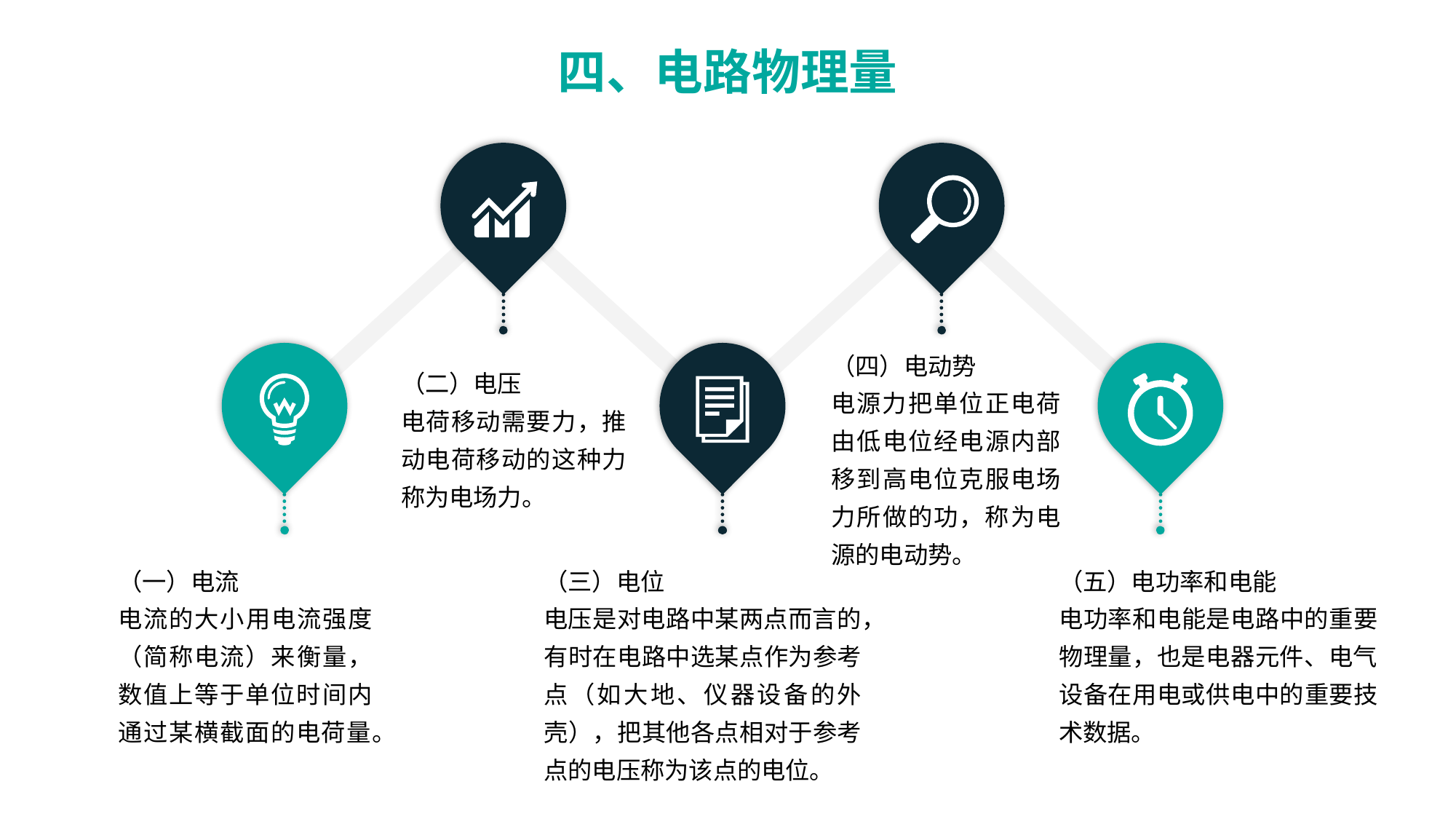

四、电路物理量

（四）电动势
电源力把单位正电荷由低电位经电源内部移到高电位克服电场力所做的功，称为电源的电动势。

（二）电压
电荷移动需要力，推动电荷移动的这种力称为电场力。

（一）电流
电流的大小用电流强度（简称电流）来衡量，数值上等于单位时间内通过某横截面的电荷量。
（三）电位
电压是对电路中某两点而言的，有时在电路中选某点作为参考点（如大地、仪器设备的外壳），把其他各点相对于参考点的电压称为该点的电位。
（五）电功率和电能
电功率和电能是电路中的重要物理量，也是电器元件、电气设备在用电或供电中的重要技术数据。